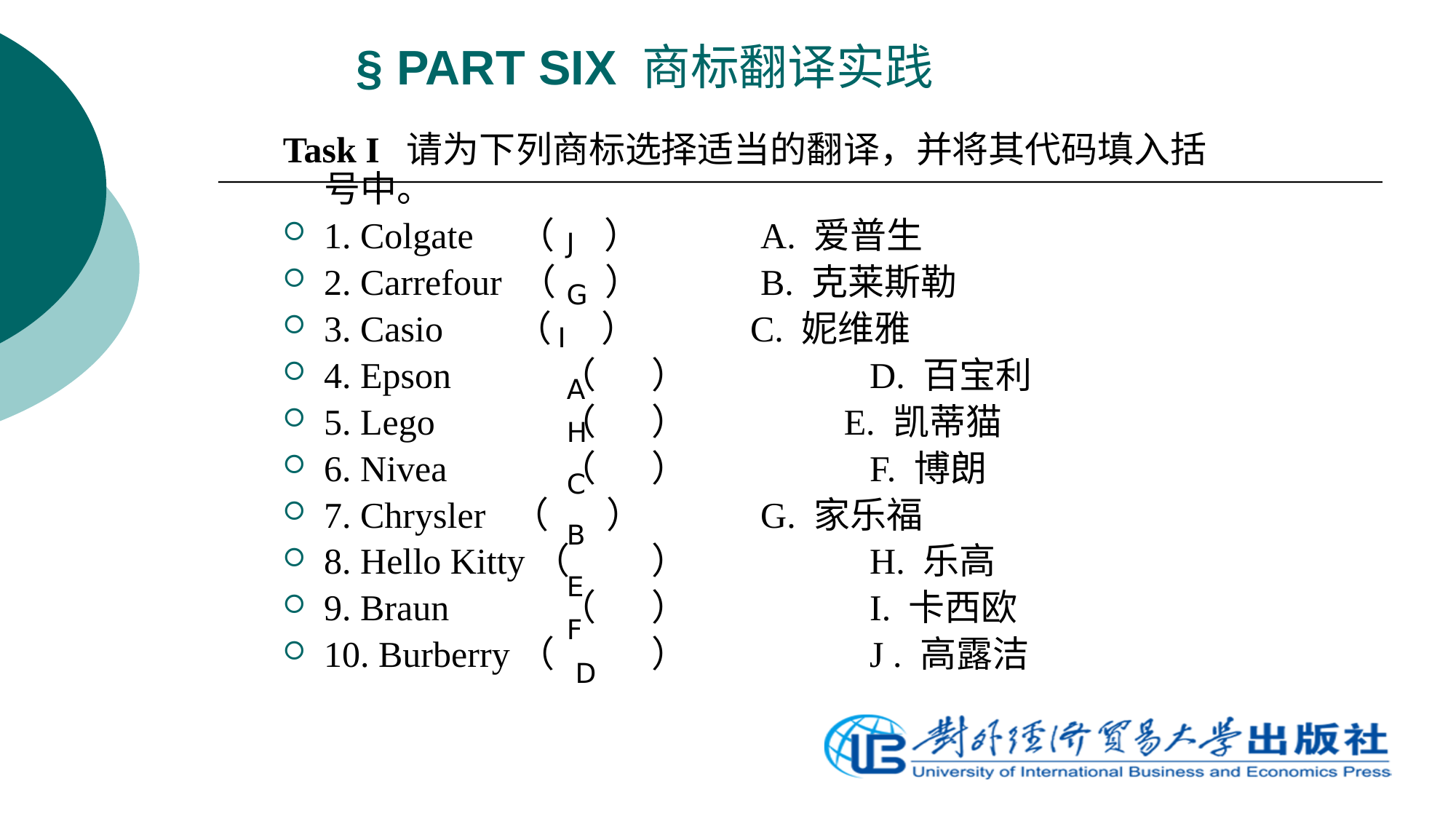

# § PART SIX 商标翻译实践
Task I  请为下列商标选择适当的翻译，并将其代码填入括号中。
1. Colgate    （      ） 		A. 爱普生
2. Carrefour （      ）		B. 克莱斯勒
3. Casio       （      ） 	           C. 妮维雅
4. Epson	 （	）                  	D. 百宝利
5. Lego	 （	）                  E. 凯蒂猫
6. Nivea	 （	） 	          	F. 博朗
7. Chrysler  （       ） 	          	G. 家乐福
8. Hello Kitty（	）                 	H. 乐高
9. Braun	 （	） 	         	I. 卡西欧
10. Burberry（	）      	         	J . 高露洁
J
G
I
  A
  H
  C
  B
  E
  F
  D